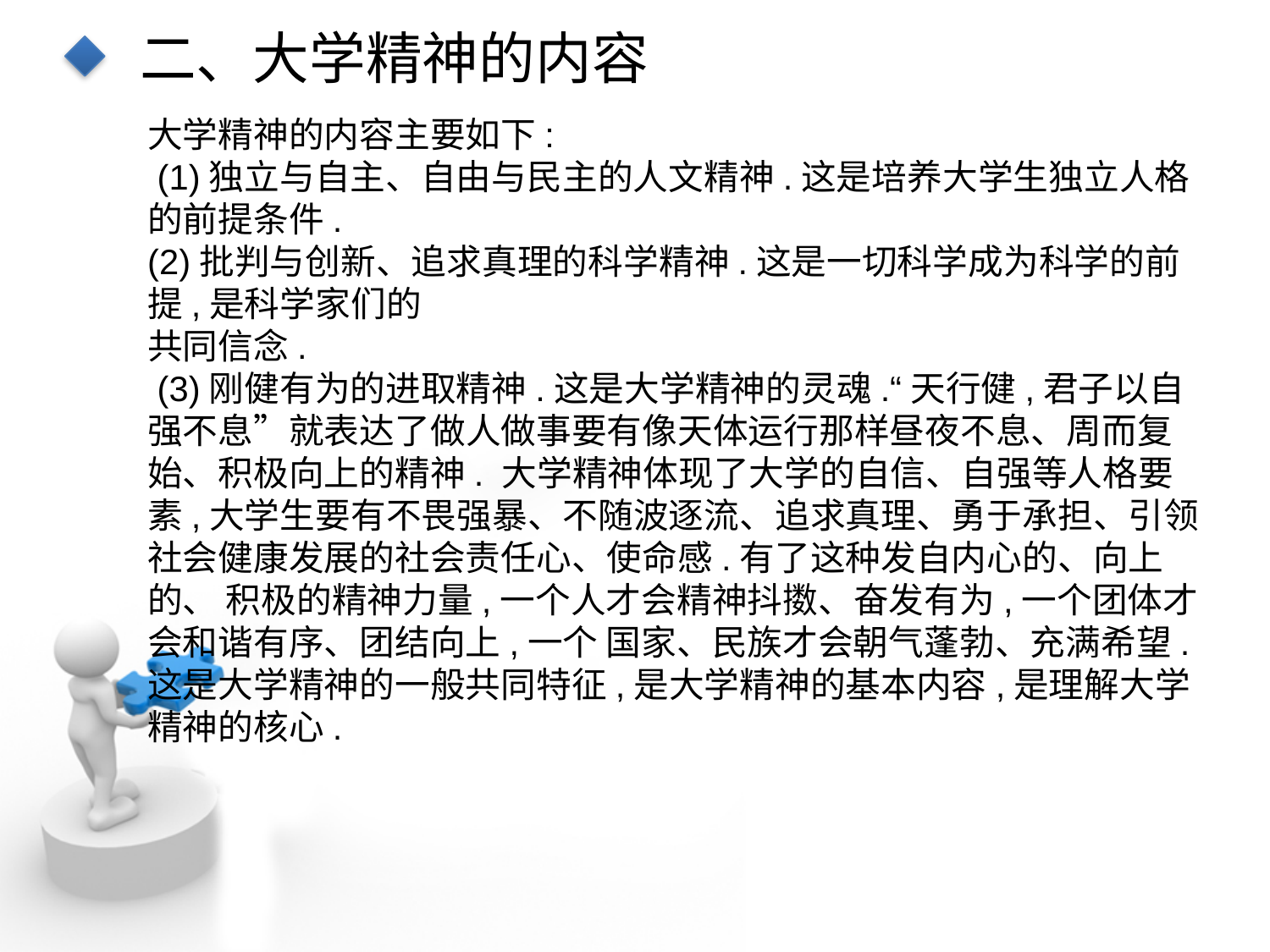

二、大学精神的内容

大学精神的内容主要如下:
 (1)独立与自主、自由与民主的人文精神.这是培养大学生独立人格的前提条件.
(2)批判与创新、追求真理的科学精神.这是一切科学成为科学的前提,是科学家们的
共同信念.
 (3)刚健有为的进取精神.这是大学精神的灵魂.“天行健,君子以自强不息”就表达了做人做事要有像天体运行那样昼夜不息、周而复始、积极向上的精神. 大学精神体现了大学的自信、自强等人格要素,大学生要有不畏强暴、不随波逐流、追求真理、勇于承担、引领社会健康发展的社会责任心、使命感.有了这种发自内心的、向上的、 积极的精神力量,一个人才会精神抖擞、奋发有为,一个团体才会和谐有序、团结向上,一个 国家、民族才会朝气蓬勃、充满希望.这是大学精神的一般共同特征,是大学精神的基本内容,是理解大学精神的核心.

点击添加文本
点击添加文本
点击添加文本
点击添加文本